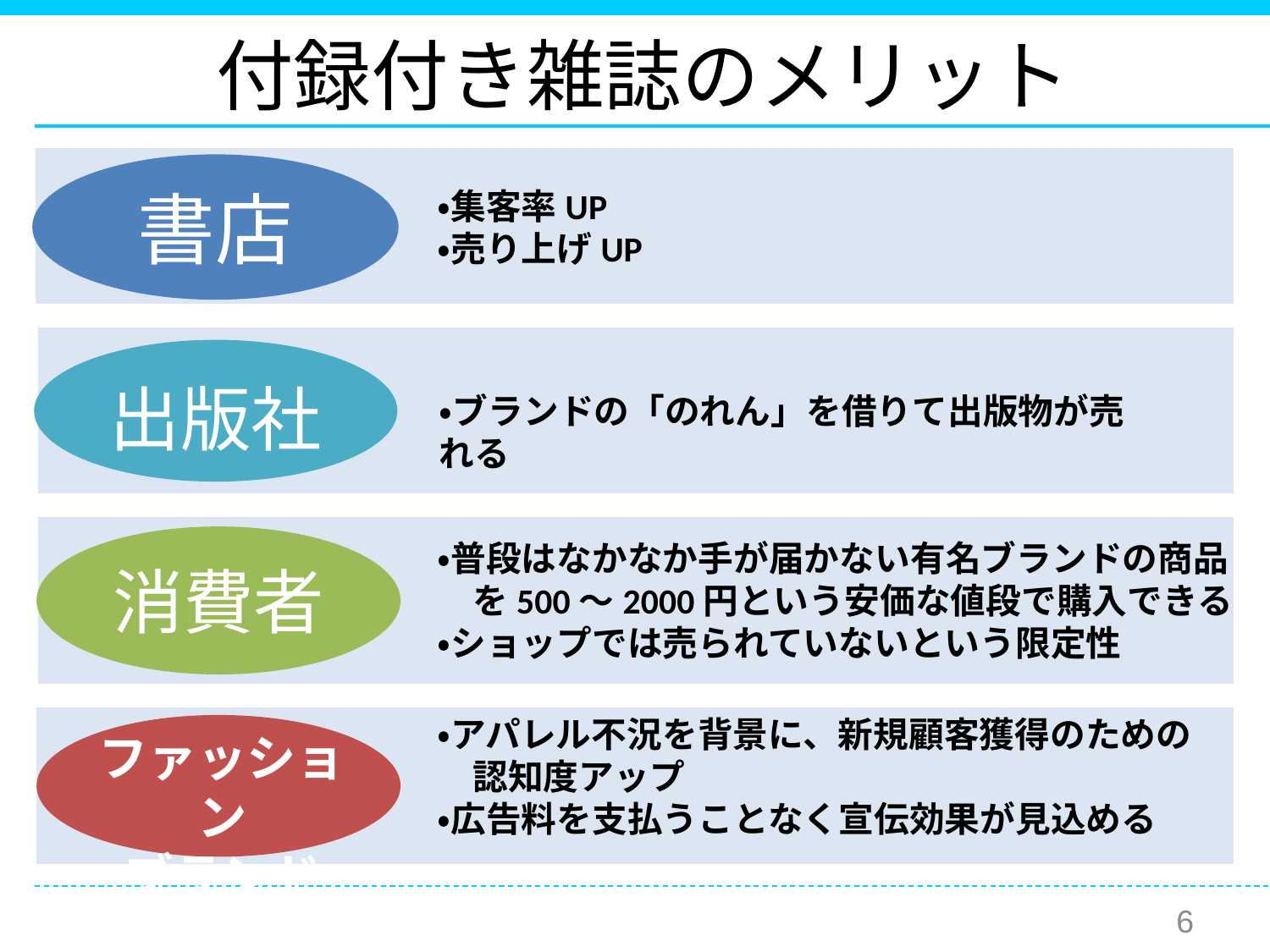

# 付録付き雑誌のメリット

書店
・集客率UP
・売り上げUP

出版社
・ブランドの「のれん」を借りて出版物が売れる

消費者
・普段はなかなか手が届かない有名ブランドの商品
　を500～2000円という安価な値段で購入できる
・ショップでは売られていないという限定性

・アパレル不況を背景に、新規顧客獲得のための
　認知度アップ
・広告料を支払うことなく宣伝効果が見込める

ファッション
ブランド
6